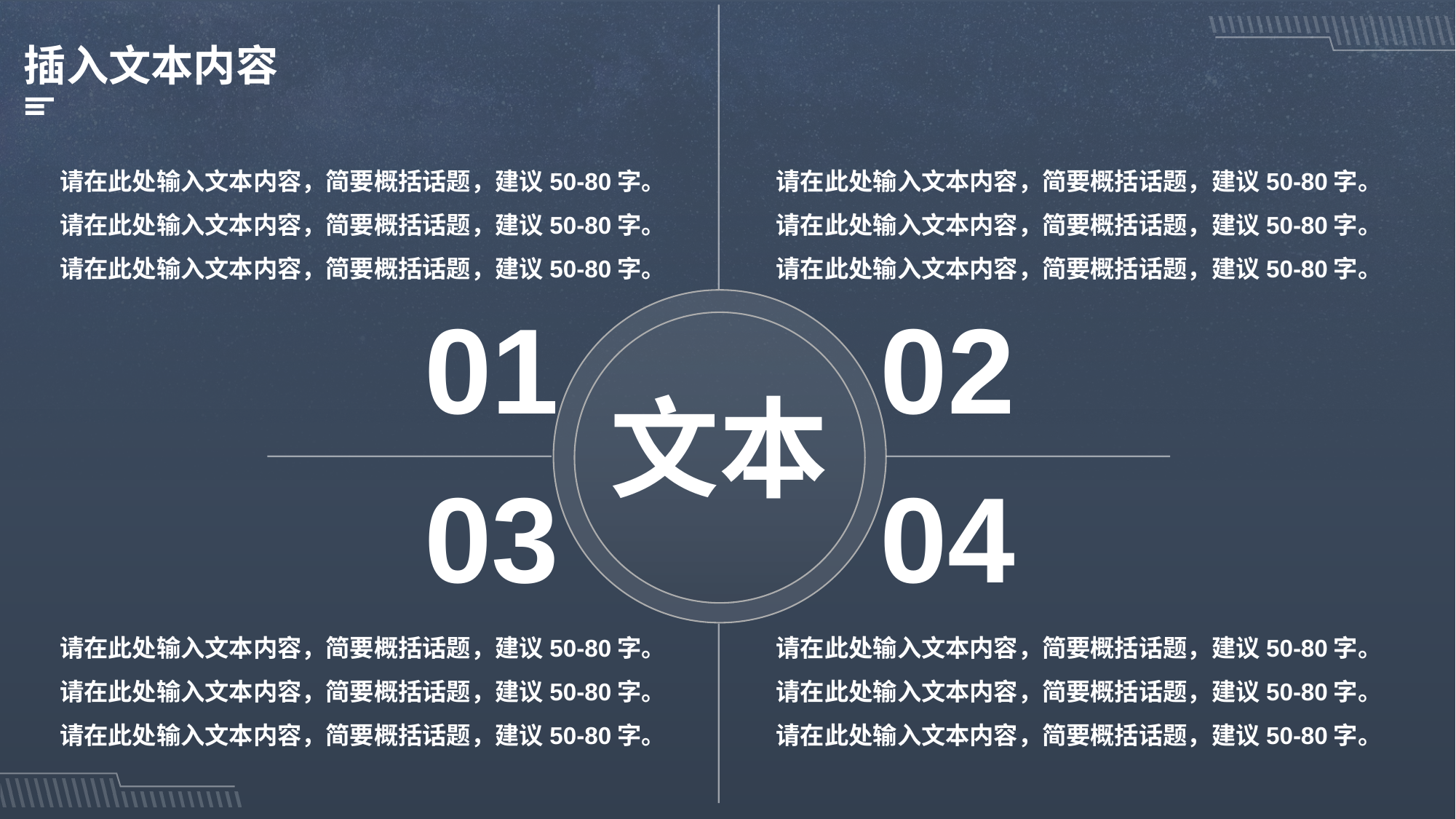

插入文本内容
请在此处输入文本内容，简要概括话题，建议50-80字。请在此处输入文本内容，简要概括话题，建议50-80字。请在此处输入文本内容，简要概括话题，建议50-80字。
请在此处输入文本内容，简要概括话题，建议50-80字。请在此处输入文本内容，简要概括话题，建议50-80字。请在此处输入文本内容，简要概括话题，建议50-80字。
01
02

文本
03
04
请在此处输入文本内容，简要概括话题，建议50-80字。请在此处输入文本内容，简要概括话题，建议50-80字。请在此处输入文本内容，简要概括话题，建议50-80字。
请在此处输入文本内容，简要概括话题，建议50-80字。请在此处输入文本内容，简要概括话题，建议50-80字。请在此处输入文本内容，简要概括话题，建议50-80字。